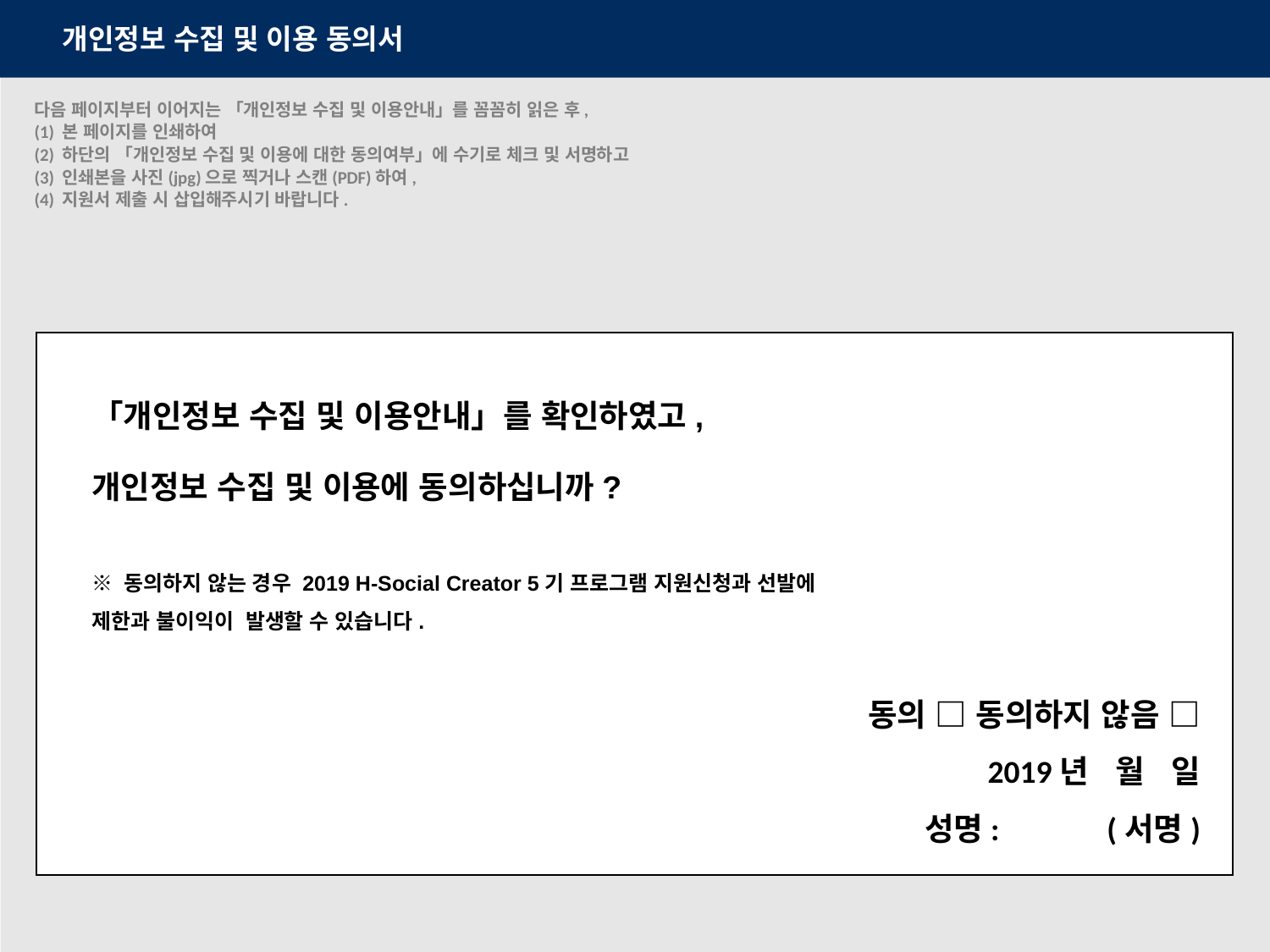

개인정보 수집 및 이용 동의서
다음 페이지부터 이어지는 「개인정보 수집 및 이용안내」를 꼼꼼히 읽은 후,
(1) 본 페이지를 인쇄하여
(2) 하단의 「개인정보 수집 및 이용에 대한 동의여부」에 수기로 체크 및 서명하고
(3) 인쇄본을 사진(jpg)으로 찍거나 스캔(PDF)하여,
(4) 지원서 제출 시 삽입해주시기 바랍니다.

「개인정보 수집 및 이용안내」를 확인하였고,
개인정보 수집 및 이용에 동의하십니까?

※ 동의하지 않는 경우 2019 H-Social Creator 5기 프로그램 지원신청과 선발에
제한과 불이익이  발생할 수 있습니다.
동의 □ 동의하지 않음 □
2019년   월   일
성명:               (서명)